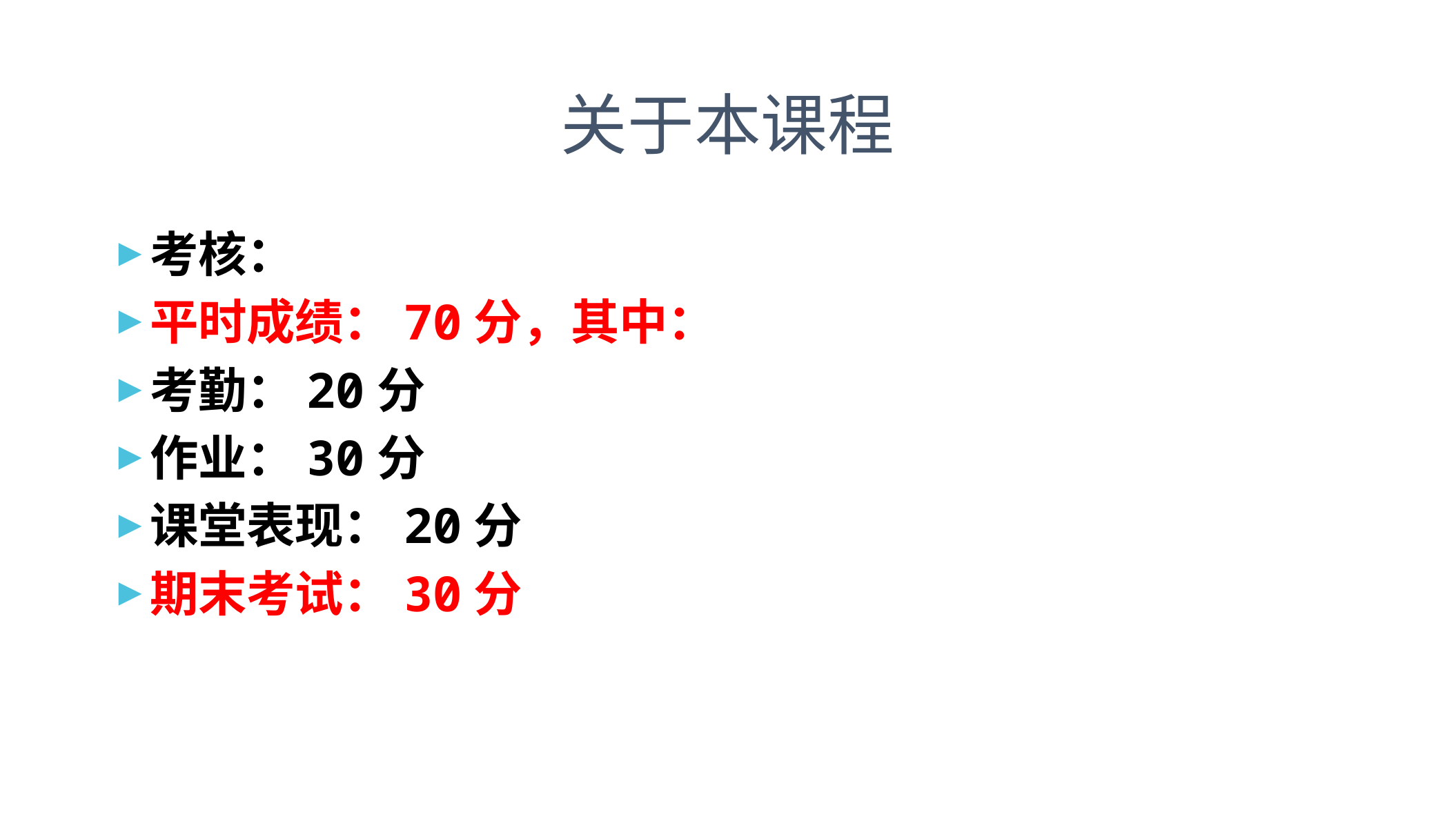

# 关于本课程
考核：
平时成绩：70分，其中：
考勤：20分
作业：30分
课堂表现：20分
期末考试：30分